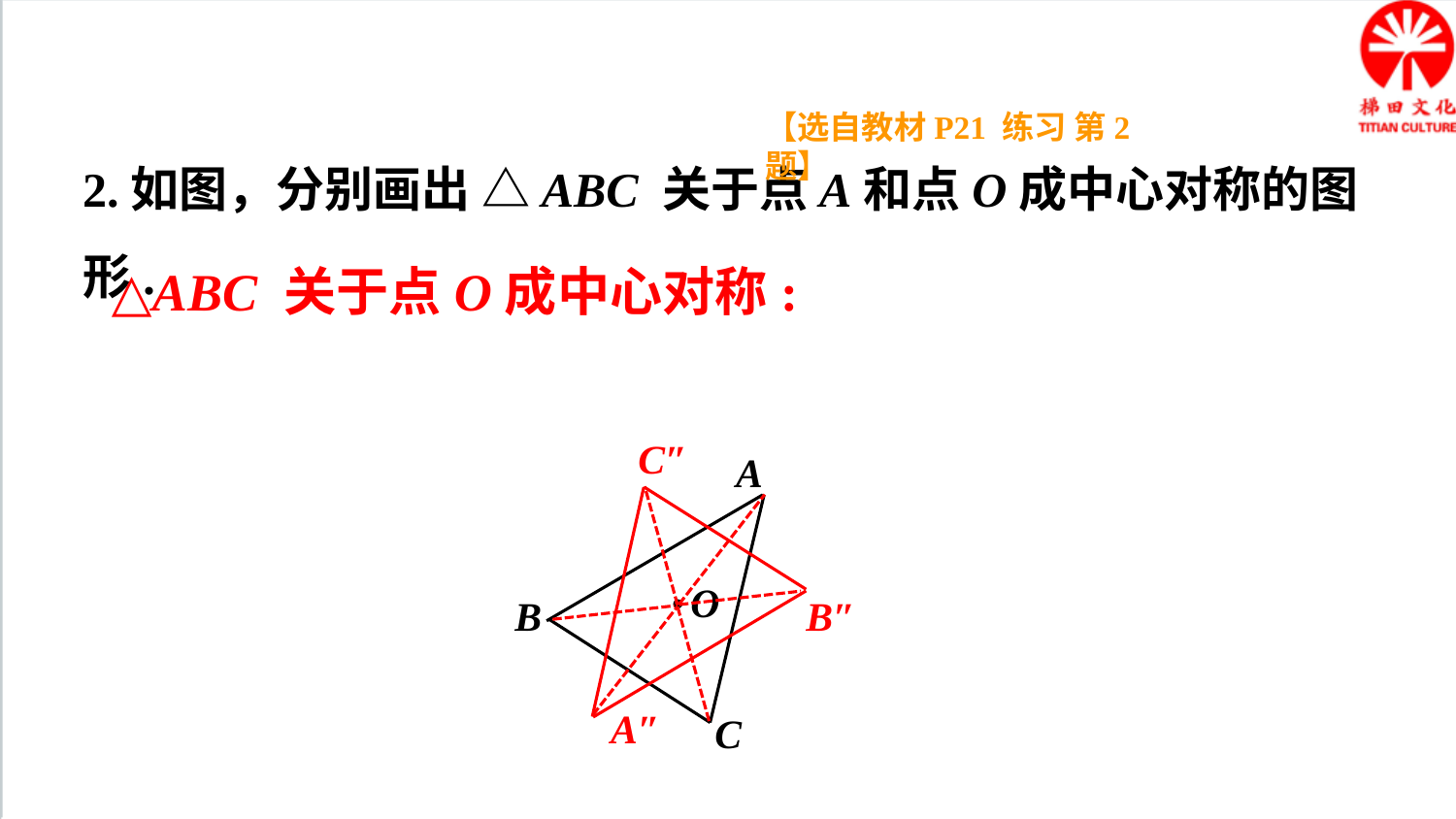

【选自教材P21 练习 第2题】
2.如图，分别画出 △ABC 关于点A和点O成中心对称的图形.
△ABC 关于点O成中心对称:
C″
A
O
B

C
B″
A″